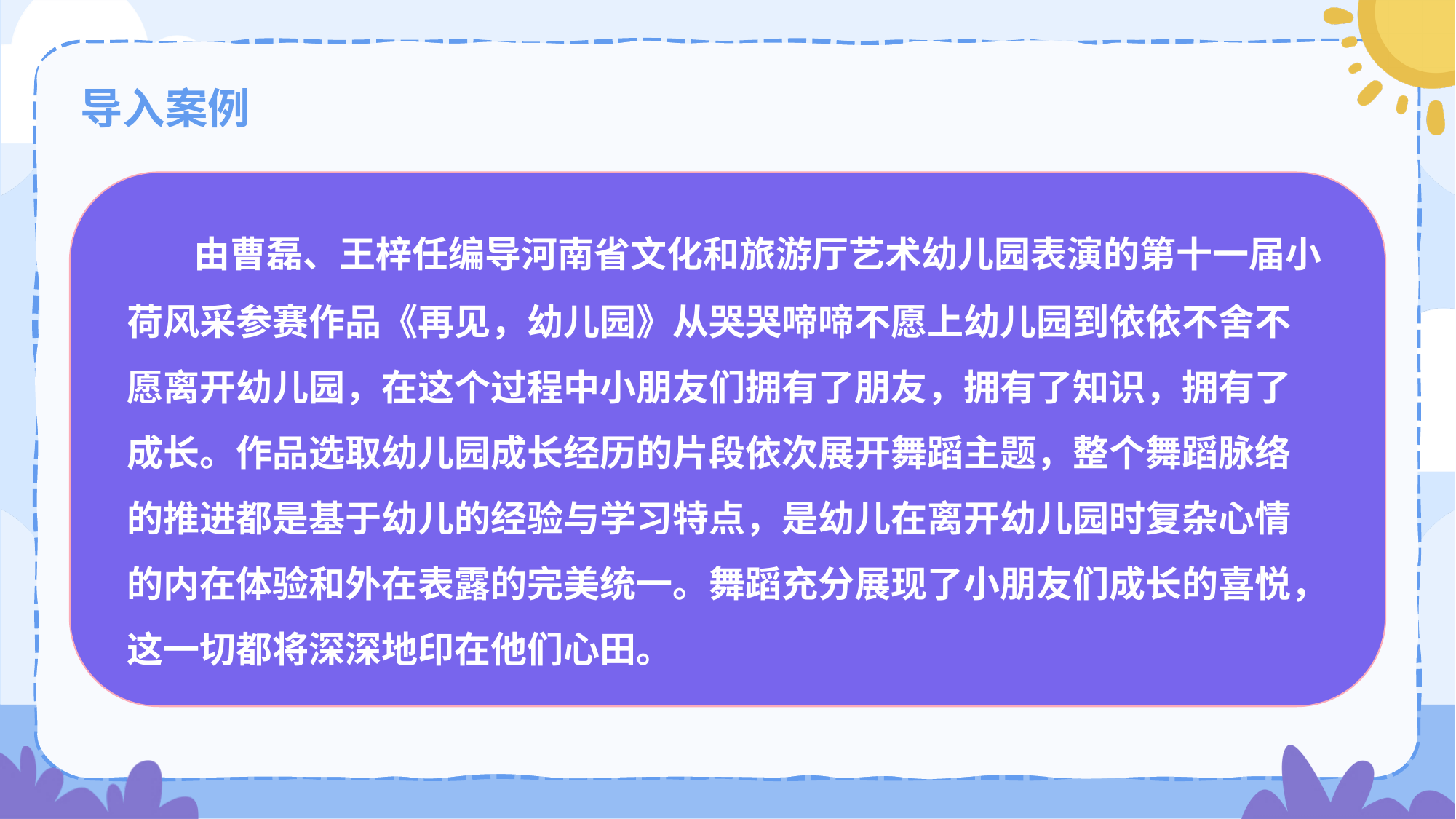

# 导入案例

     由曹磊、王梓任编导河南省文化和旅游厅艺术幼儿园表演的第十一届小荷风采参赛作品《再见，幼儿园》从哭哭啼啼不愿上幼儿园到依依不舍不愿离开幼儿园，在这个过程中小朋友们拥有了朋友，拥有了知识，拥有了成长。作品选取幼儿园成长经历的片段依次展开舞蹈主题，整个舞蹈脉络的推进都是基于幼儿的经验与学习特点，是幼儿在离开幼儿园时复杂心情的内在体验和外在表露的完美统一。舞蹈充分展现了小朋友们成长的喜悦，这一切都将深深地印在他们心田。